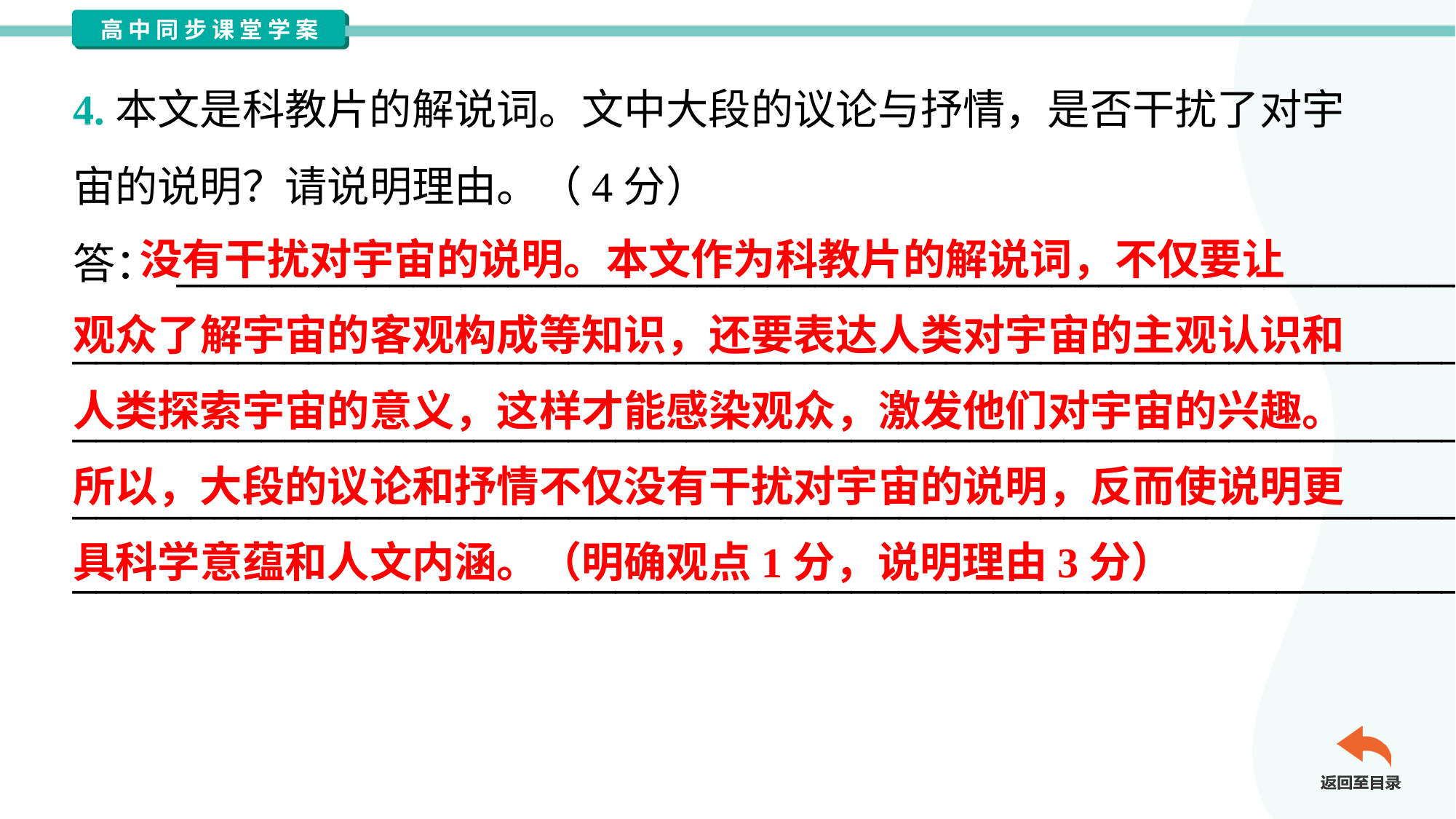

4.本文是科教片的解说词。文中大段的议论与抒情，是否干扰了对宇
宙的说明？请说明理由。（4分）
答： ________________________________________________________
_____________________________________________________________
_____________________________________________________________
_____________________________________________________________
_____________________________________________________________
      没有干扰对宇宙的说明。本文作为科教片的解说词，不仅要让
观众了解宇宙的客观构成等知识，还要表达人类对宇宙的主观认识和
人类探索宇宙的意义，这样才能感染观众，激发他们对宇宙的兴趣。
所以，大段的议论和抒情不仅没有干扰对宇宙的说明，反而使说明更
具科学意蕴和人文内涵。（明确观点1分，说明理由3分）